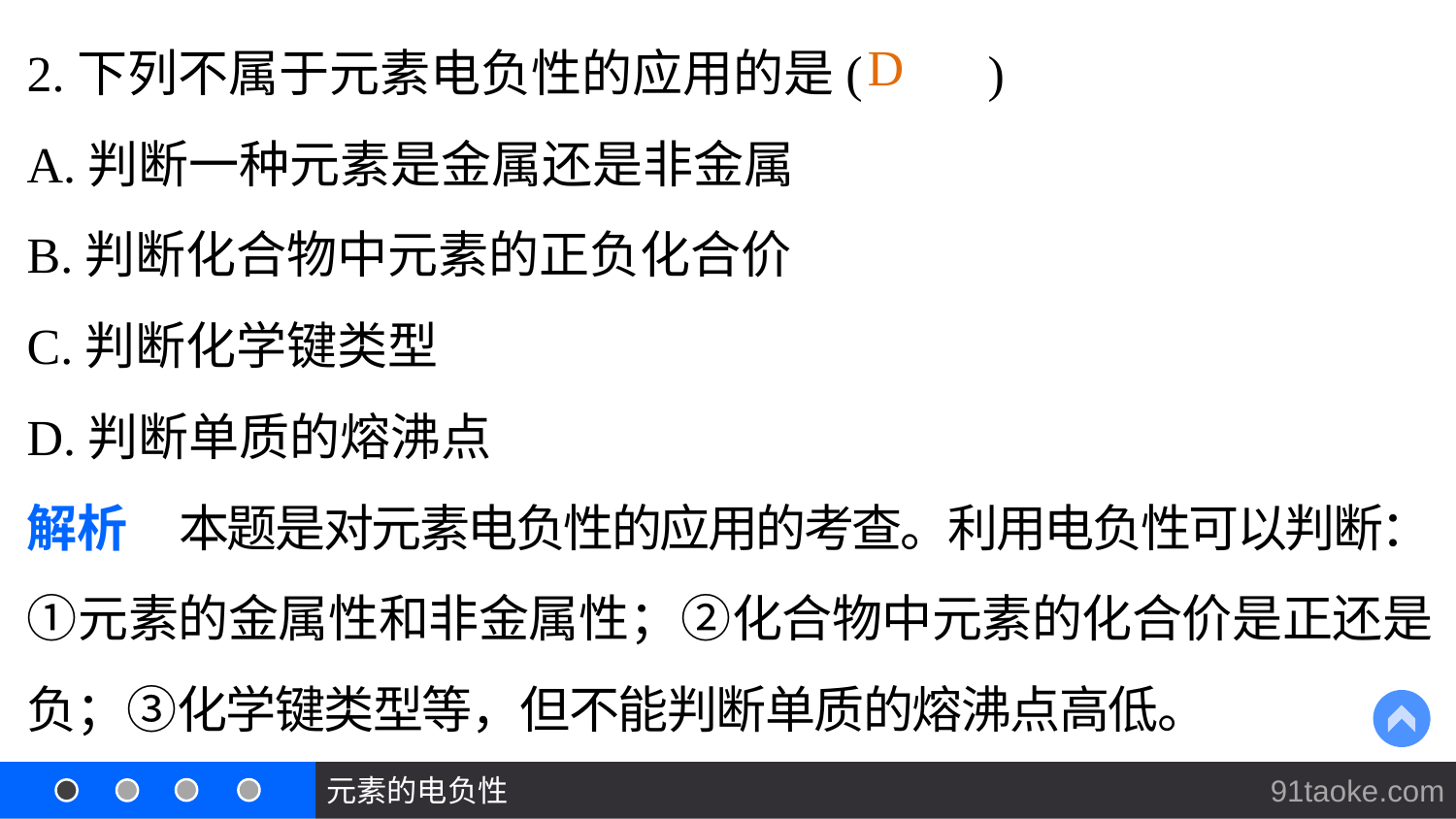

2.下列不属于元素电负性的应用的是(　　)
A.判断一种元素是金属还是非金属
B.判断化合物中元素的正负化合价
C.判断化学键类型
D.判断单质的熔沸点
解析　本题是对元素电负性的应用的考查。利用电负性可以判断：①元素的金属性和非金属性；②化合物中元素的化合价是正还是负；③化学键类型等，但不能判断单质的熔沸点高低。
D